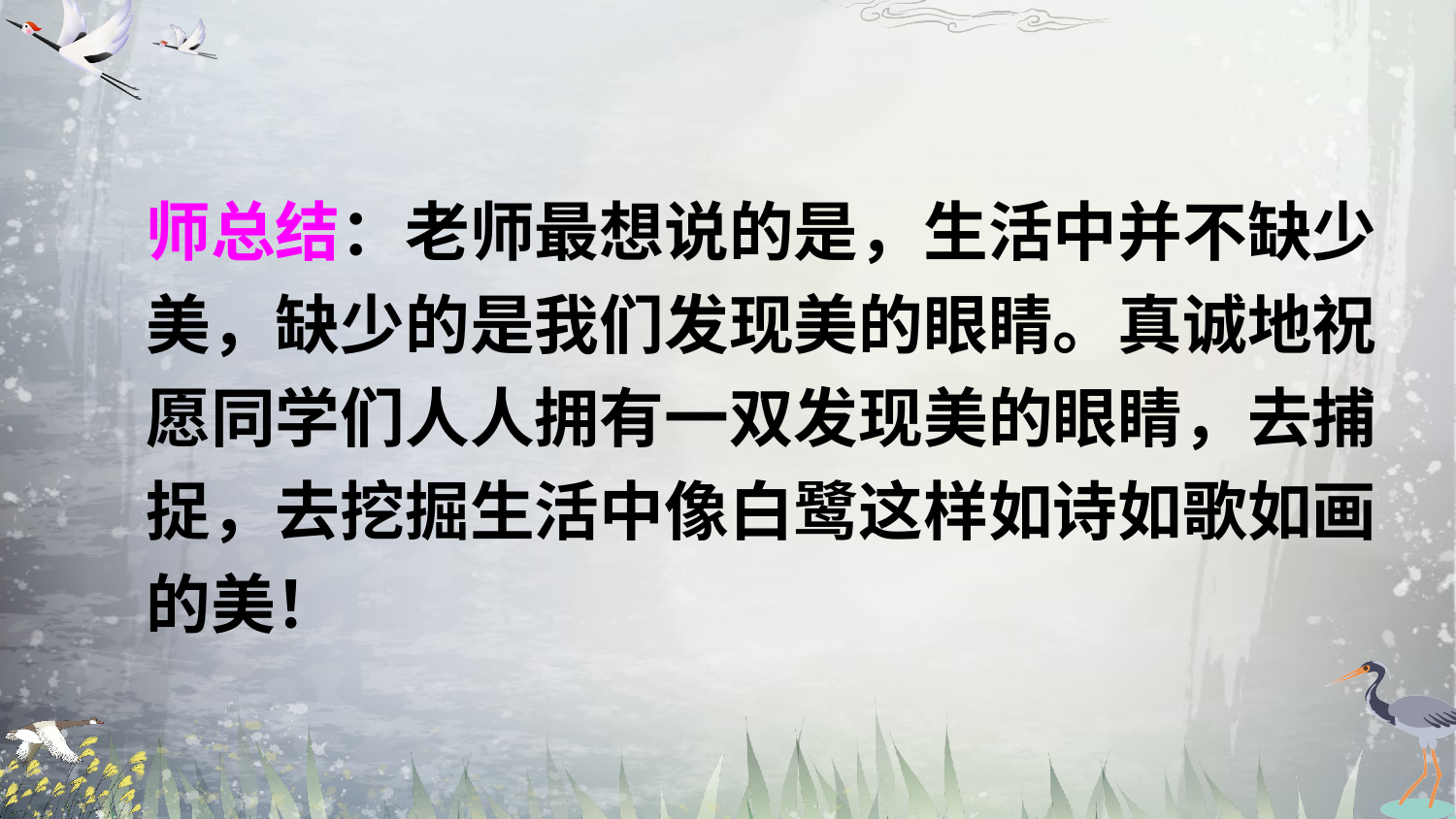

师总结：老师最想说的是，生活中并不缺少美，缺少的是我们发现美的眼睛。真诚地祝愿同学们人人拥有一双发现美的眼睛，去捕捉，去挖掘生活中像白鹭这样如诗如歌如画的美！